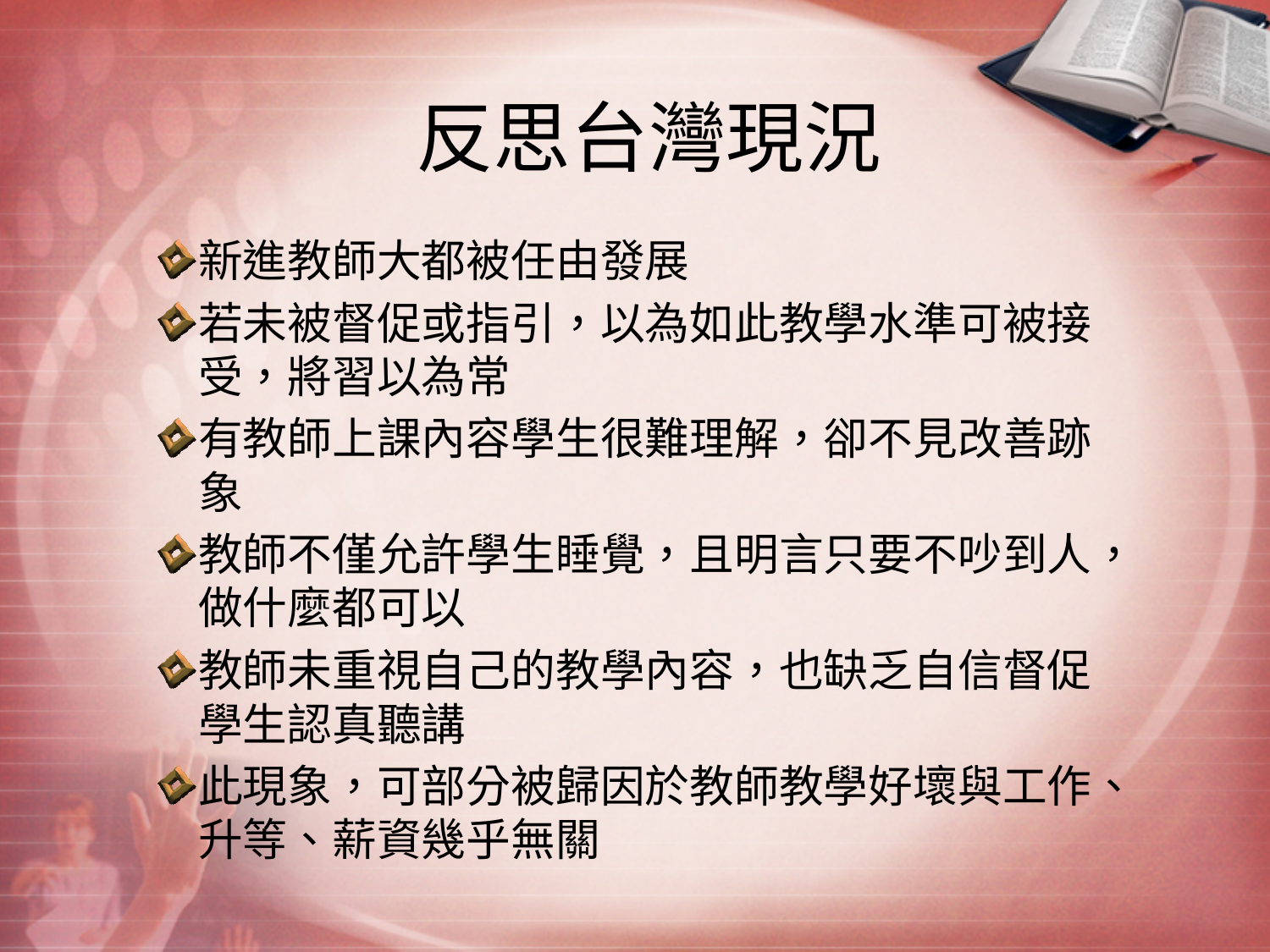

# 反思台灣現況
新進教師大都被任由發展
若未被督促或指引，以為如此教學水準可被接受，將習以為常
有教師上課內容學生很難理解，卻不見改善跡象
教師不僅允許學生睡覺，且明言只要不吵到人，做什麼都可以
教師未重視自己的教學內容，也缺乏自信督促學生認真聽講
此現象，可部分被歸因於教師教學好壞與工作、升等、薪資幾乎無關